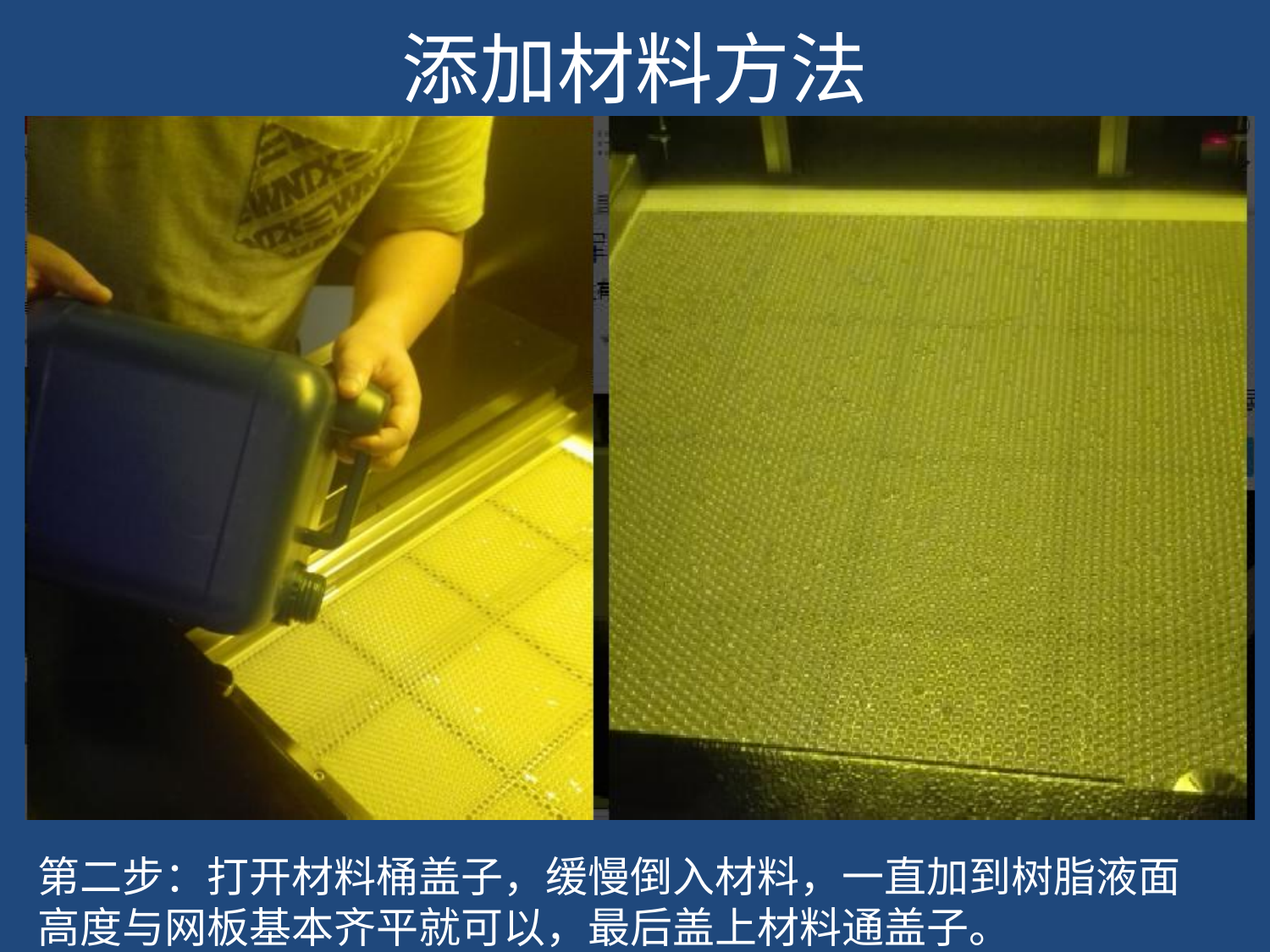

# 添加材料方法

第二步：打开材料桶盖子，缓慢倒入材料，一直加到树脂液面 高度与网板基本齐平就可以，最后盖上材料通盖子。